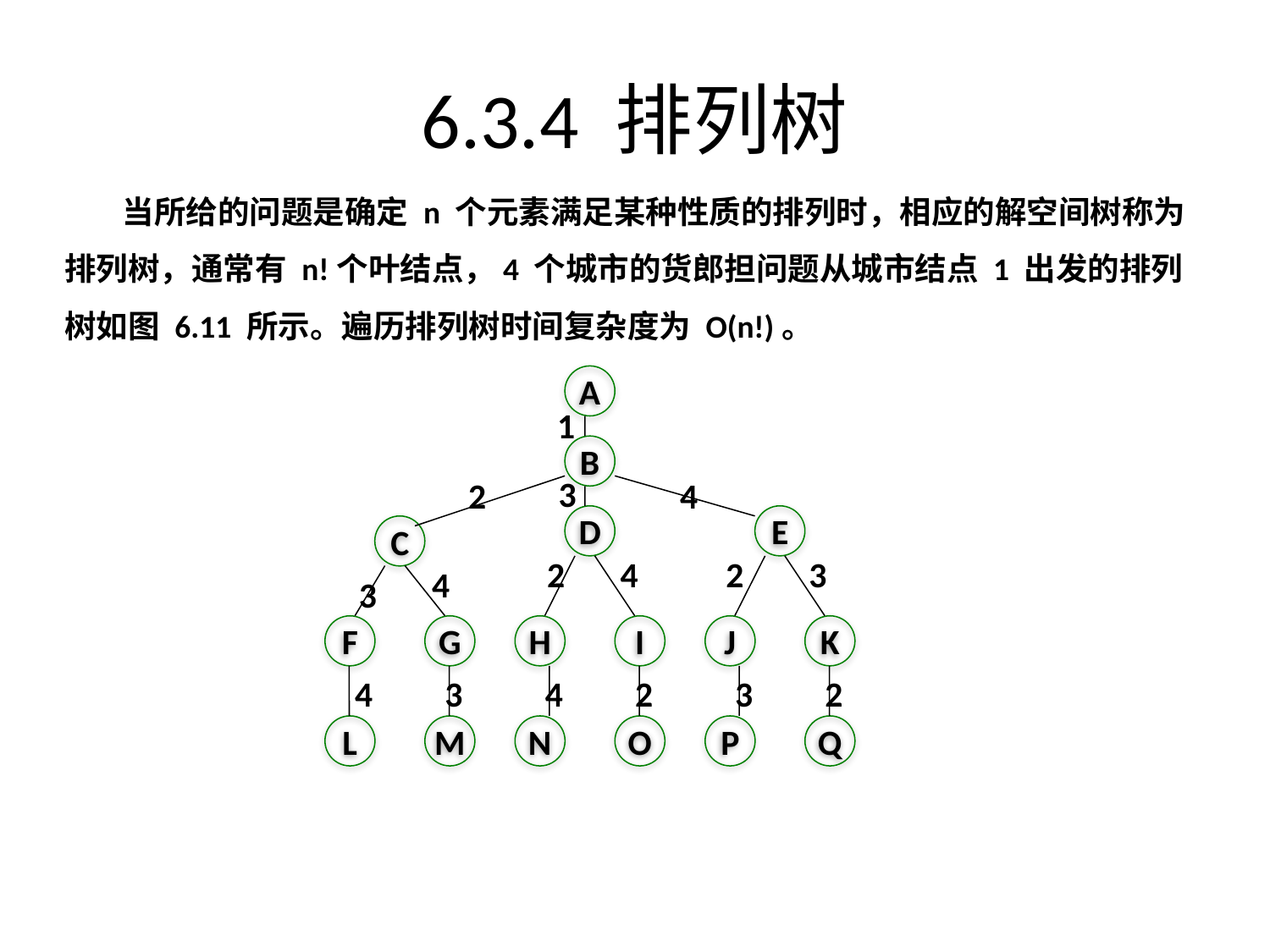

# 6.3.4 排列树
       当所给的问题是确定 n 个元素满足某种性质的排列时，相应的解空间树称为排列树，通常有 n!个叶结点，4 个城市的货郎担问题从城市结点 1 出发的排列树如图 6.11 所示。遍历排列树时间复杂度为 O(n!)。
A
1

B
3
2
4

D
E
C
2
4
2
3
4

3
F
G
H
I
J
K
4
3
4
2
3
2

L
M
N
O
P
Q